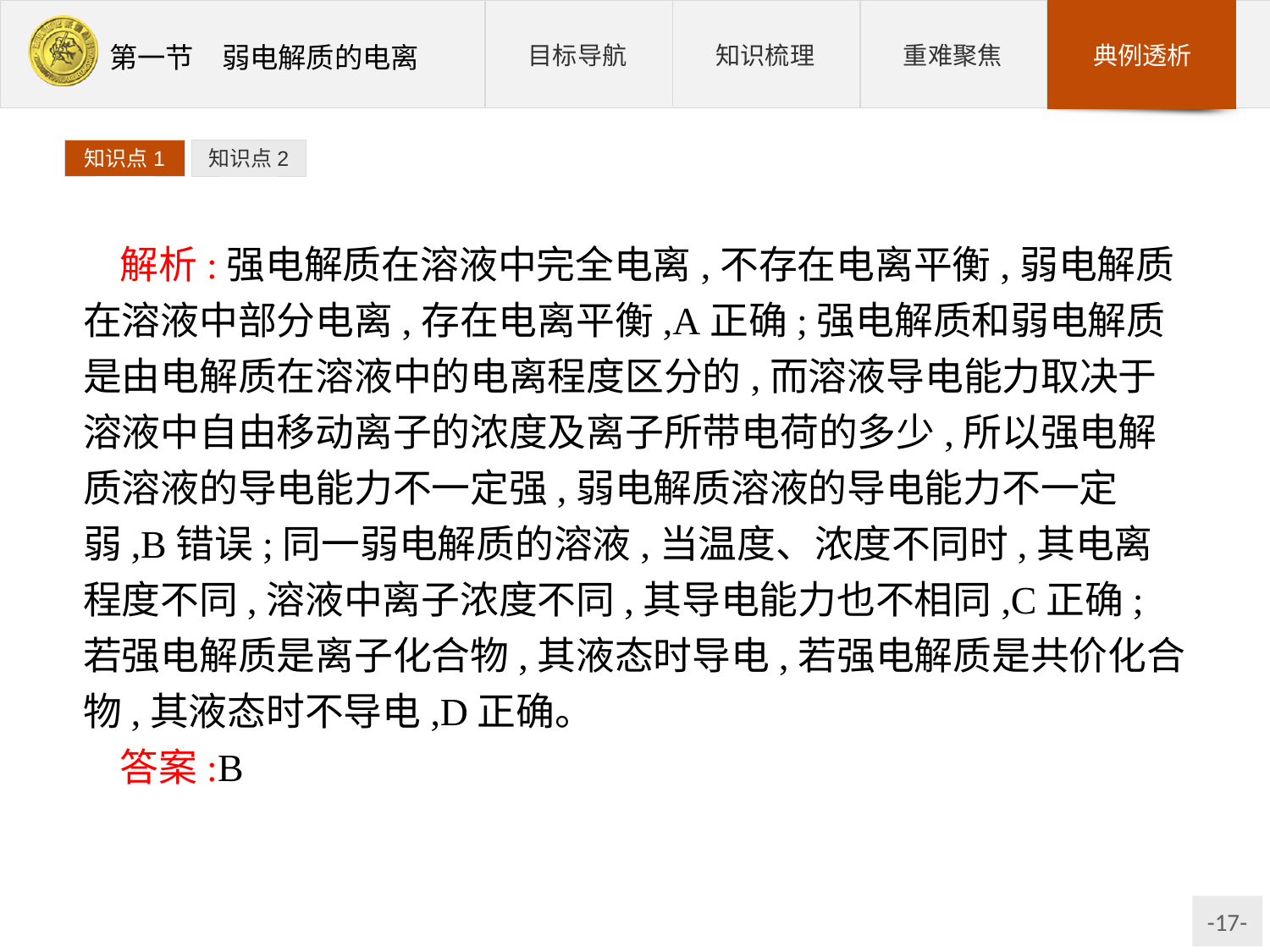

知识点1
知识点2
解析:强电解质在溶液中完全电离,不存在电离平衡,弱电解质在溶液中部分电离,存在电离平衡,A正确;强电解质和弱电解质是由电解质在溶液中的电离程度区分的,而溶液导电能力取决于溶液中自由移动离子的浓度及离子所带电荷的多少,所以强电解质溶液的导电能力不一定强,弱电解质溶液的导电能力不一定弱,B错误;同一弱电解质的溶液,当温度、浓度不同时,其电离程度不同,溶液中离子浓度不同,其导电能力也不相同,C正确;若强电解质是离子化合物,其液态时导电,若强电解质是共价化合物,其液态时不导电,D正确。
答案:B